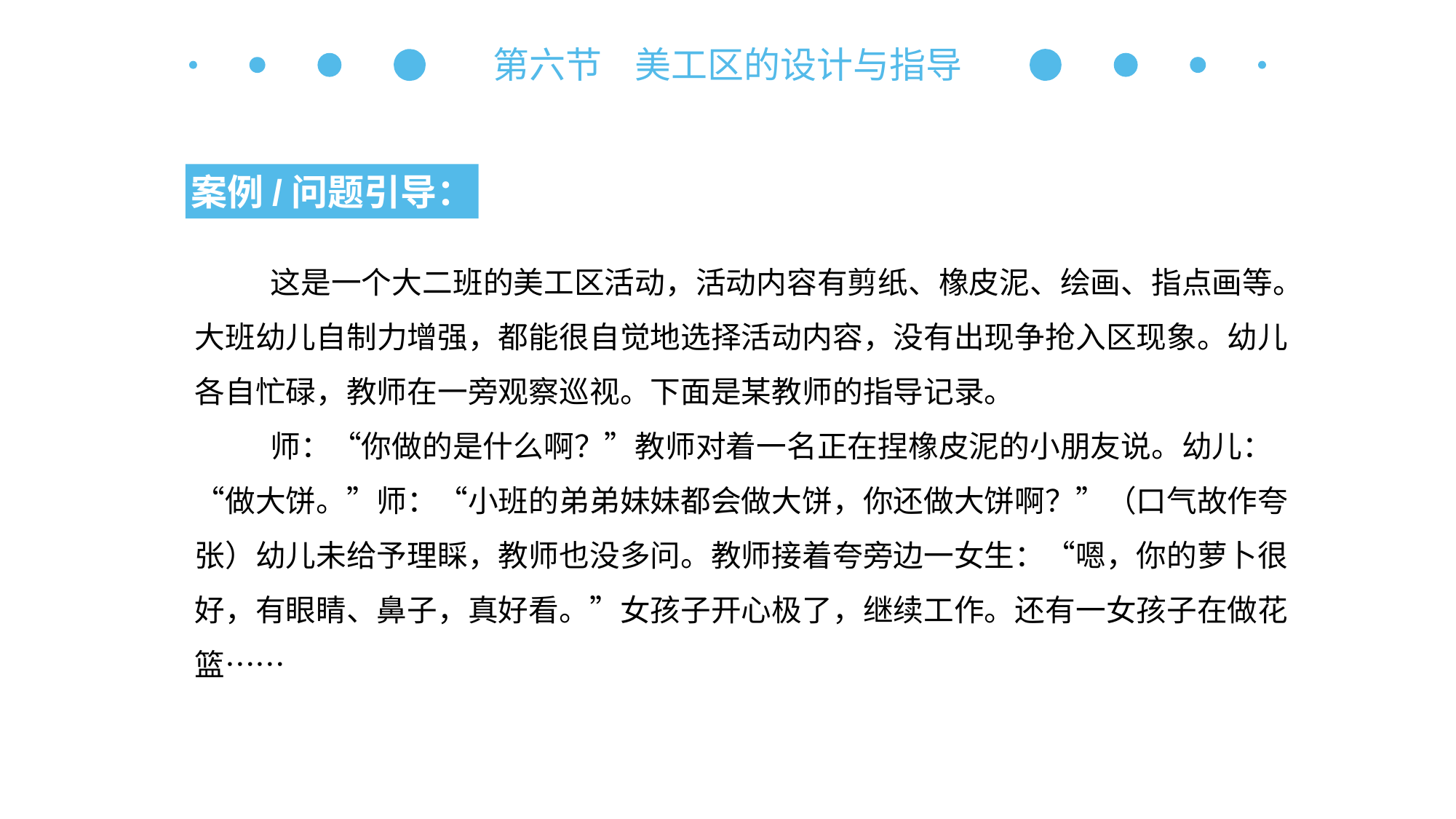

第六节    美工区的设计与指导

案例/问题引导：
这是一个大二班的美工区活动，活动内容有剪纸、橡皮泥、绘画、指点画等。大班幼儿自制力增强，都能很自觉地选择活动内容，没有出现争抢入区现象。幼儿各自忙碌，教师在一旁观察巡视。下面是某教师的指导记录。
师：“你做的是什么啊？”教师对着一名正在捏橡皮泥的小朋友说。幼儿：“做大饼。”师：“小班的弟弟妹妹都会做大饼，你还做大饼啊？”（口气故作夸张）幼儿未给予理睬，教师也没多问。教师接着夸旁边一女生：“嗯，你的萝卜很好，有眼睛、鼻子，真好看。”女孩子开心极了，继续工作。还有一女孩子在做花篮……